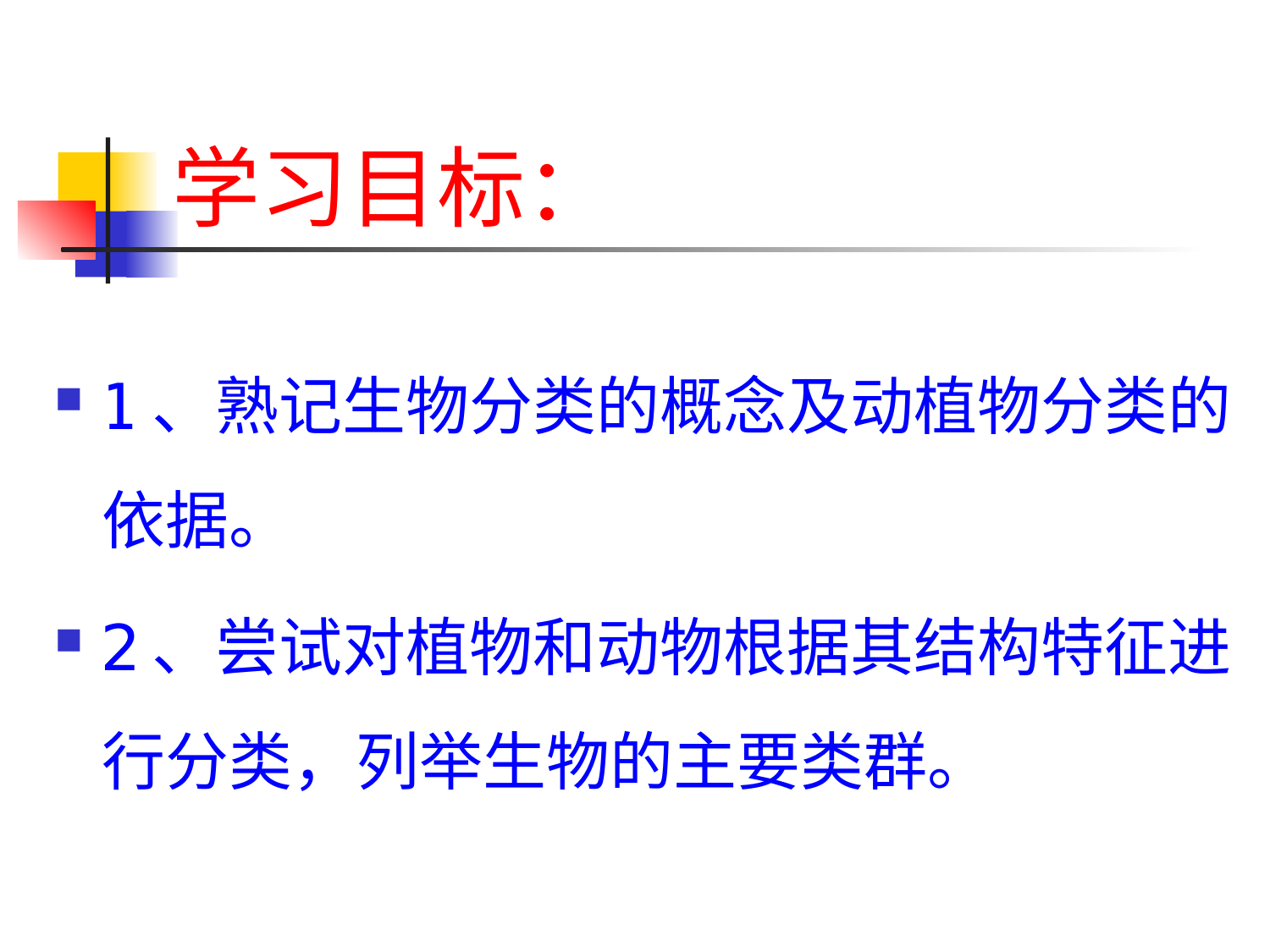

# 学习目标：
1、熟记生物分类的概念及动植物分类的依据。
2、尝试对植物和动物根据其结构特征进行分类，列举生物的主要类群。